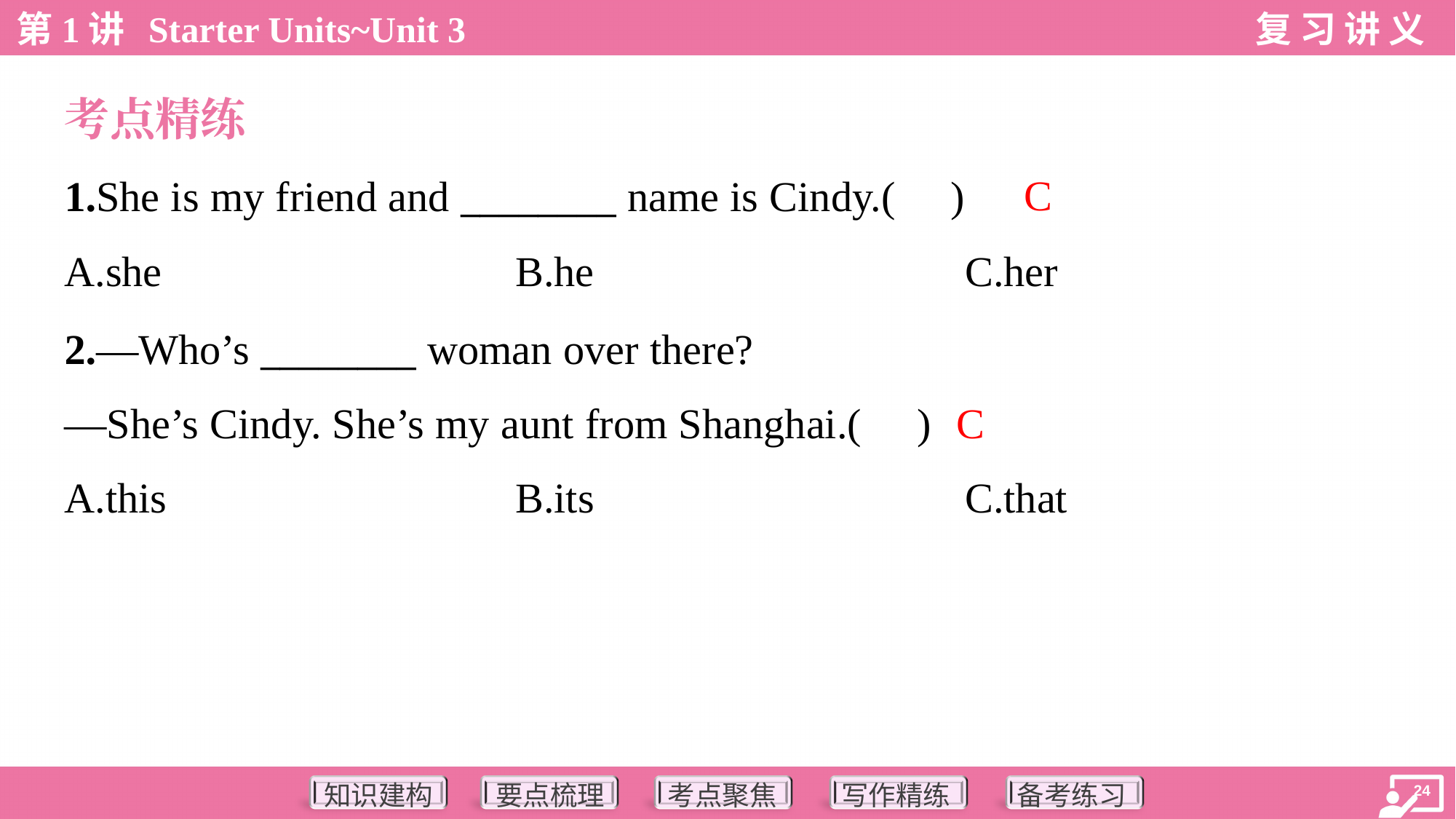

考点精练
C
1.She is my friend and ________ name is Cindy.(     )
A.she	B.he	C.her
2.—Who’s ________ woman over there?
—She’s Cindy. She’s my aunt from Shanghai.(     )
C
A.this	B.its	C.that